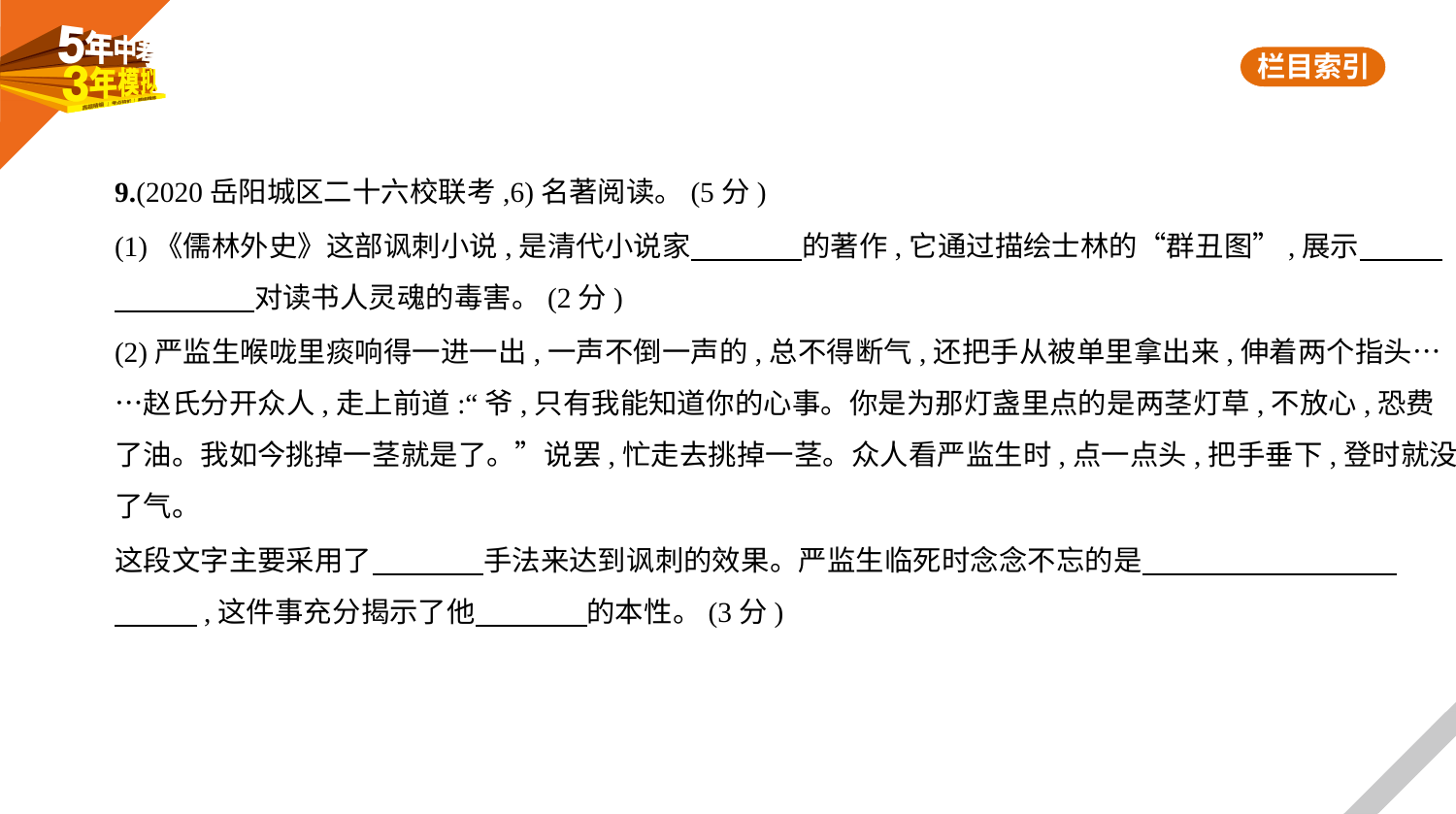

9.(2020岳阳城区二十六校联考,6)名著阅读。(5分)
(1)《儒林外史》这部讽刺小说,是清代小说家　　　    的著作,它通过描绘士林的“群丑图”,展示　　    
　　　　    对读书人灵魂的毒害。(2分)
(2)严监生喉咙里痰响得一进一出,一声不倒一声的,总不得断气,还把手从被单里拿出来,伸着两个指头…
…赵氏分开众人,走上前道:“爷,只有我能知道你的心事。你是为那灯盏里点的是两茎灯草,不放心,恐费
了油。我如今挑掉一茎就是了。”说罢,忙走去挑掉一茎。众人看严监生时,点一点头,把手垂下,登时就没
了气。
这段文字主要采用了　　　    手法来达到讽刺的效果。严监生临死时念念不忘的是　　　　　　　　    
　　    ,这件事充分揭示了他　　　    的本性。(3分)